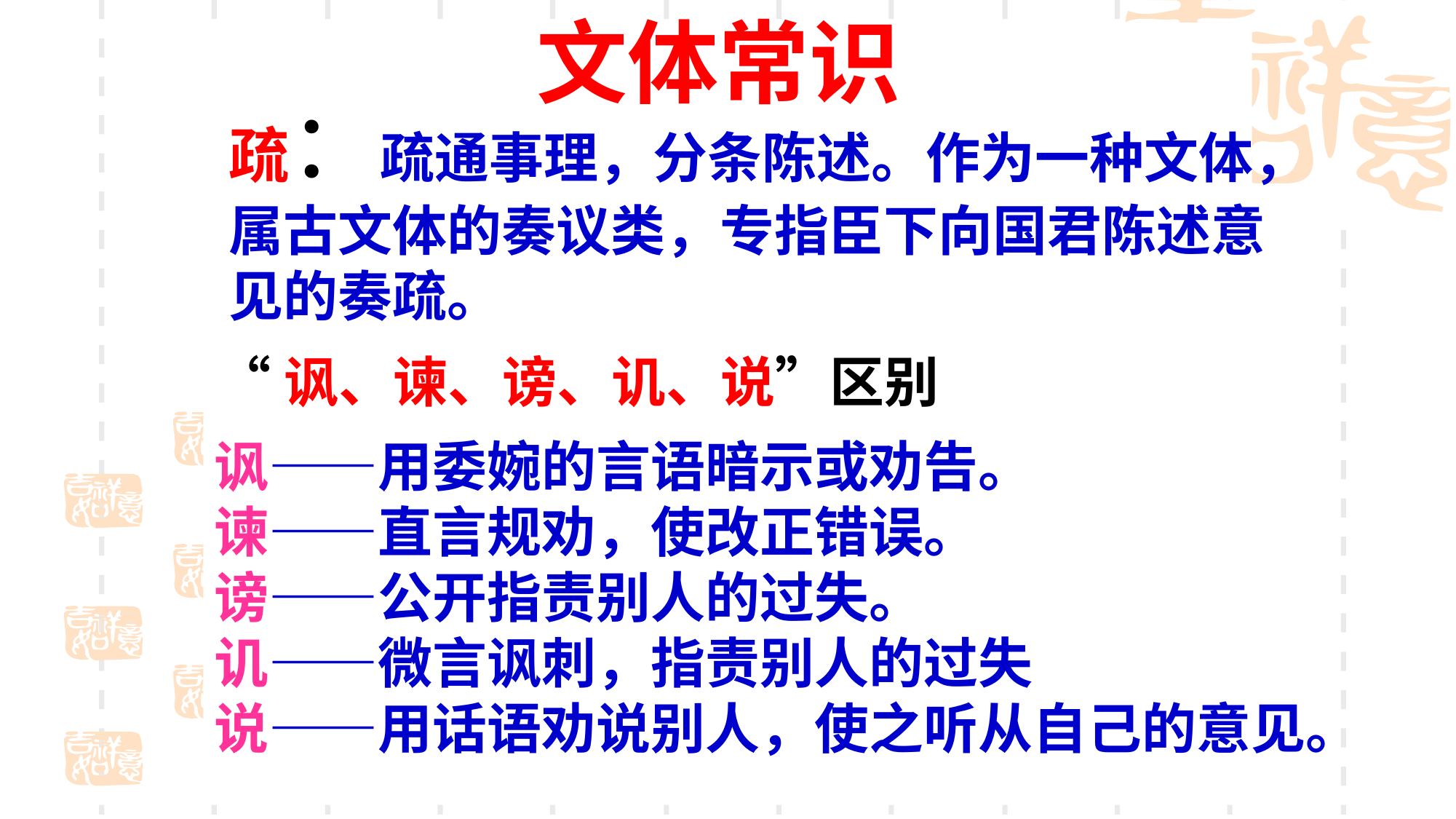

文体常识

疏：疏通事理，分条陈述。作为一种文体，属古文体的奏议类，专指臣下向国君陈述意见的奏疏。
“讽、谏、谤、讥、说”区别
讽——用委婉的言语暗示或劝告。
谏——直言规劝，使改正错误。
谤——公开指责别人的过失。
讥——微言讽刺，指责别人的过失
说——用话语劝说别人，使之听从自己的意见。